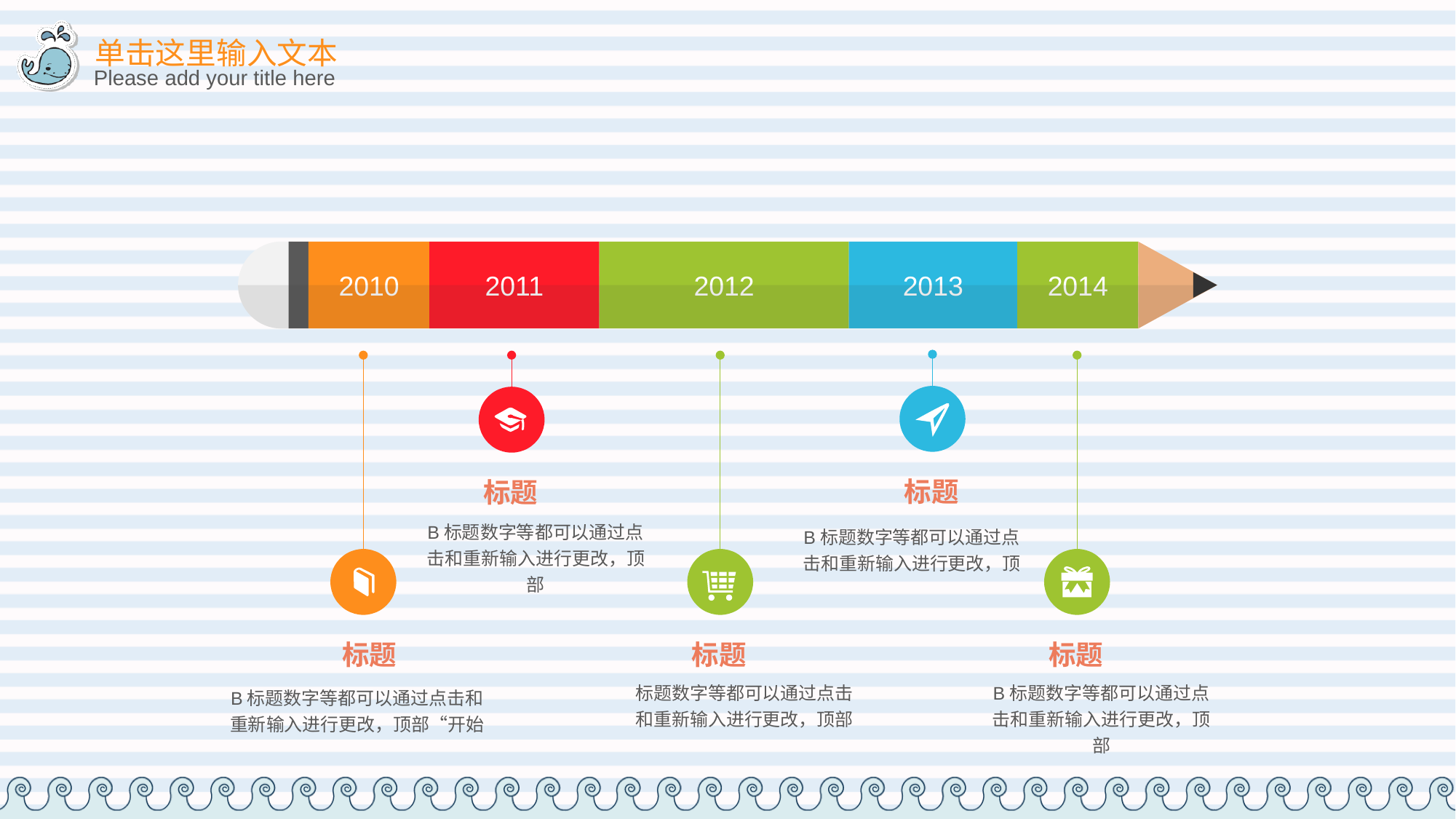

2010

2011

2012

2013

2014

标题
标题
B标题数字等都可以通过点击和重新输入进行更改，顶部
B标题数字等都可以通过点击和重新输入进行更改，顶

标题
标题
标题

标题数字等都可以通过点击和重新输入进行更改，顶部
B标题数字等都可以通过点击和重新输入进行更改，顶部
B标题数字等都可以通过点击和重新输入进行更改，顶部“开始